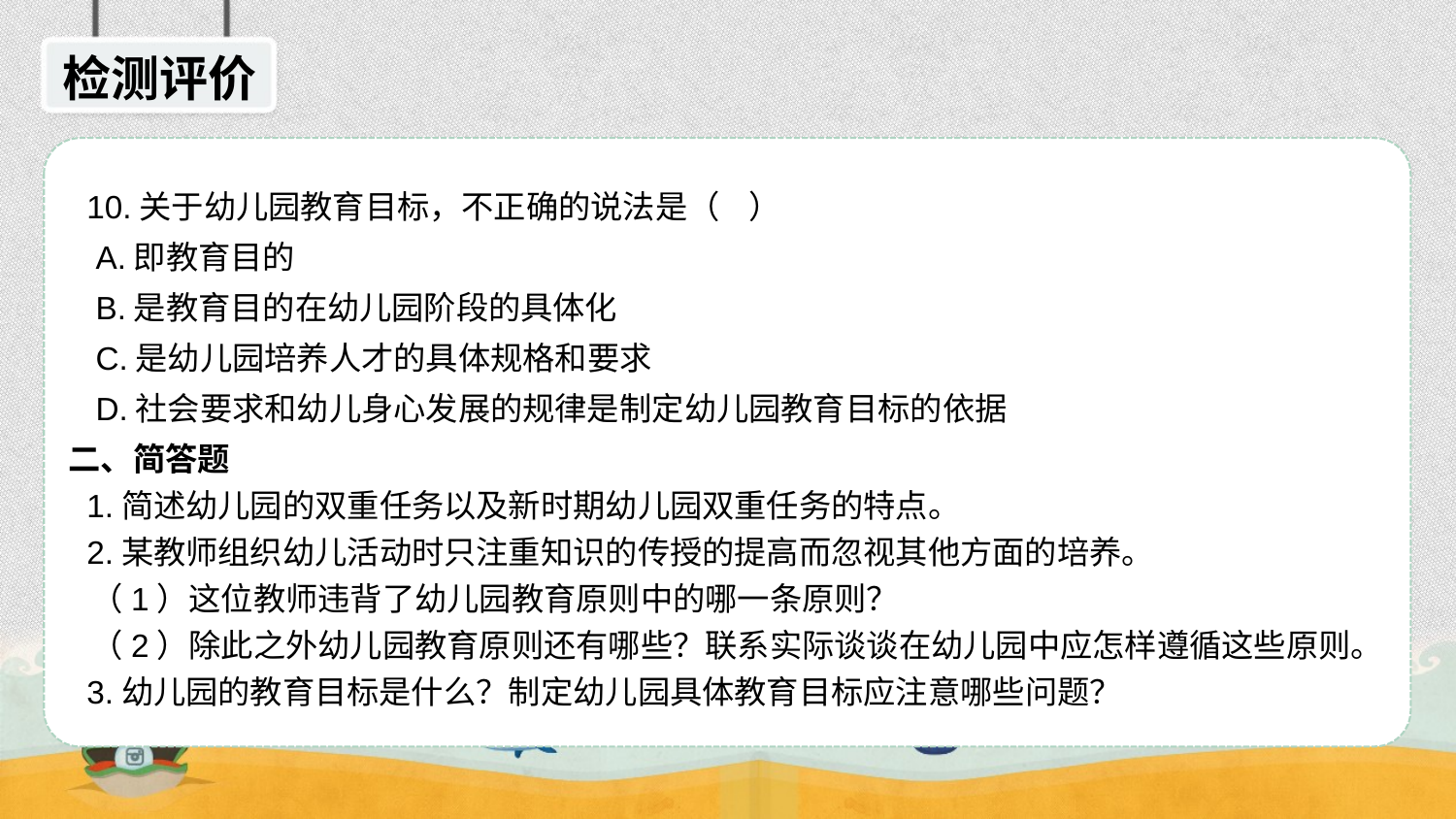

检测评价

  10.关于幼儿园教育目标，不正确的说法是（    ）
   A.即教育目的
   B.是教育目的在幼儿园阶段的具体化
   C.是幼儿园培养人才的具体规格和要求
   D.社会要求和幼儿身心发展的规律是制定幼儿园教育目标的依据
二、简答题
  1.简述幼儿园的双重任务以及新时期幼儿园双重任务的特点。
  2.某教师组织幼儿活动时只注重知识的传授的提高而忽视其他方面的培养。
  （1）这位教师违背了幼儿园教育原则中的哪一条原则？
  （2）除此之外幼儿园教育原则还有哪些？联系实际谈谈在幼儿园中应怎样遵循这些原则。
  3.幼儿园的教育目标是什么？制定幼儿园具体教育目标应注意哪些问题？